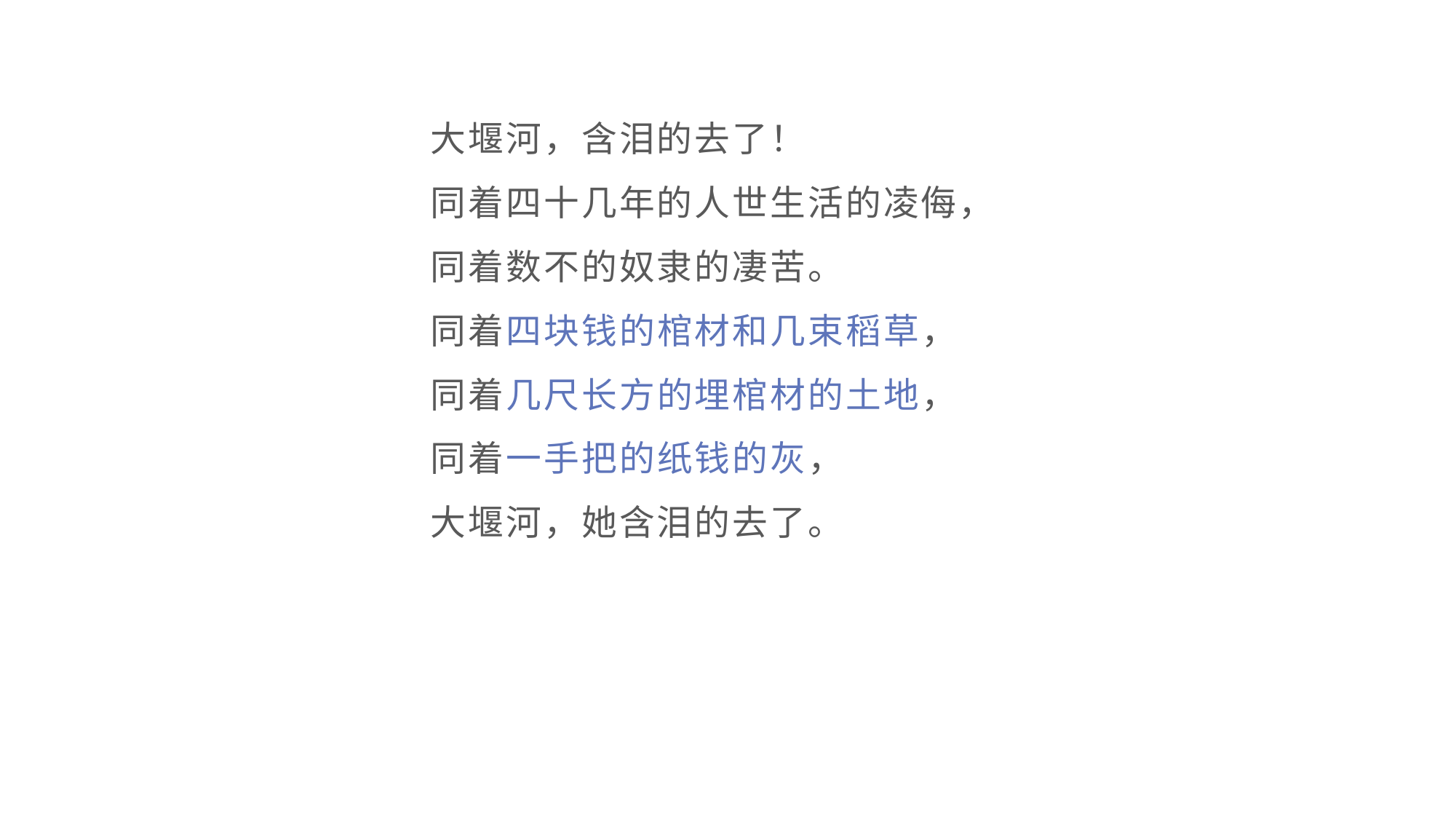

大堰河，含泪的去了！
同着四十几年的人世生活的凌侮，
同着数不的奴隶的凄苦。
同着四块钱的棺材和几束稻草，
同着几尺长方的埋棺材的土地，
同着一手把的纸钱的灰，
大堰河，她含泪的去了。